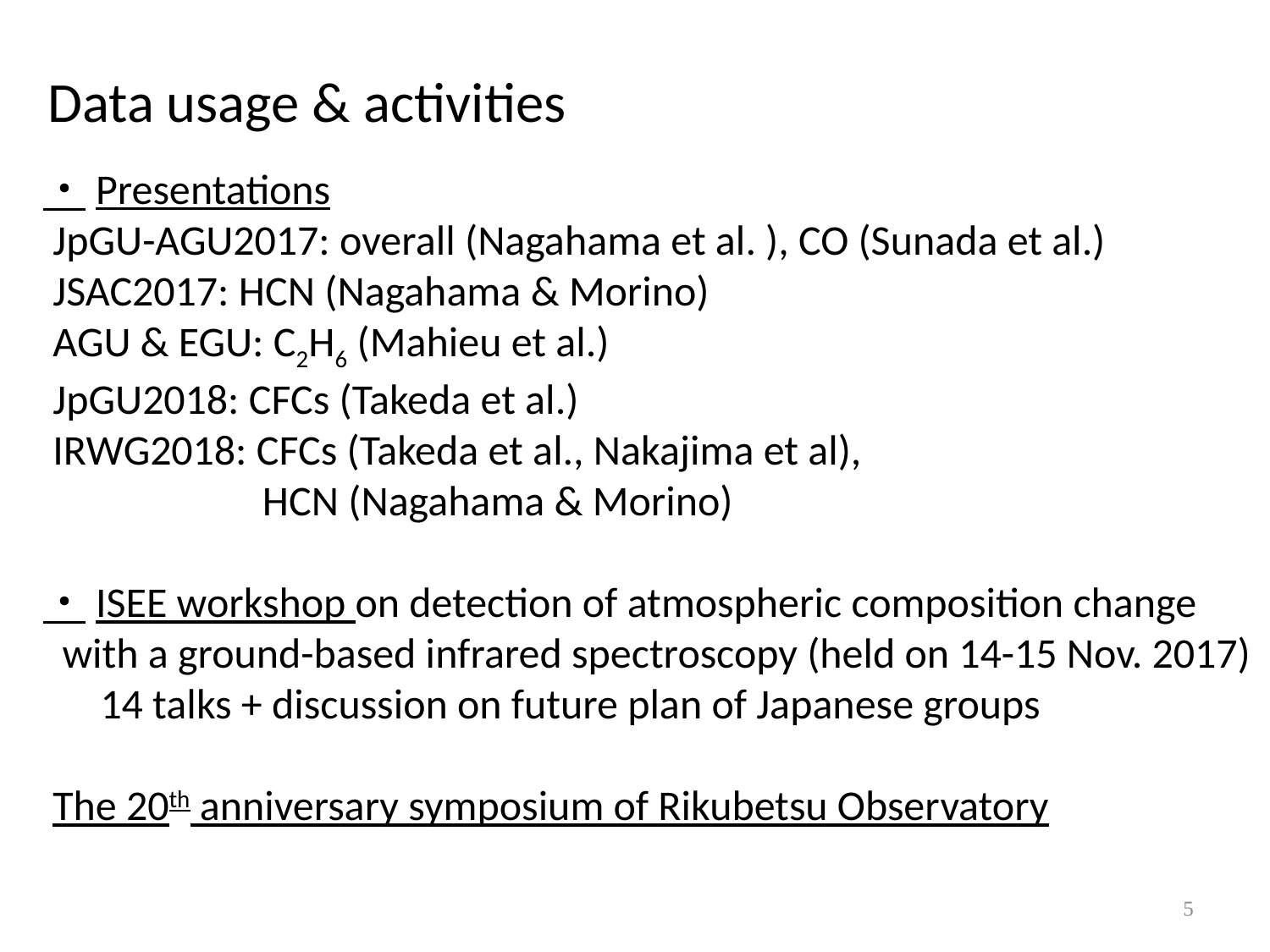

# Data usage & activities
・Presentations
 JpGU-AGU2017: overall (Nagahama et al. ), CO (Sunada et al.)
 JSAC2017: HCN (Nagahama & Morino)
 AGU & EGU: C2H6 (Mahieu et al.)
 JpGU2018: CFCs (Takeda et al.)
 IRWG2018: CFCs (Takeda et al., Nakajima et al),
                       HCN (Nagahama & Morino)

・ISEE workshop on detection of atmospheric composition change
  with a ground-based infrared spectroscopy (held on 14-15 Nov. 2017)
      14 talks + discussion on future plan of Japanese groups

 The 20th anniversary symposium of Rikubetsu Observatory
5